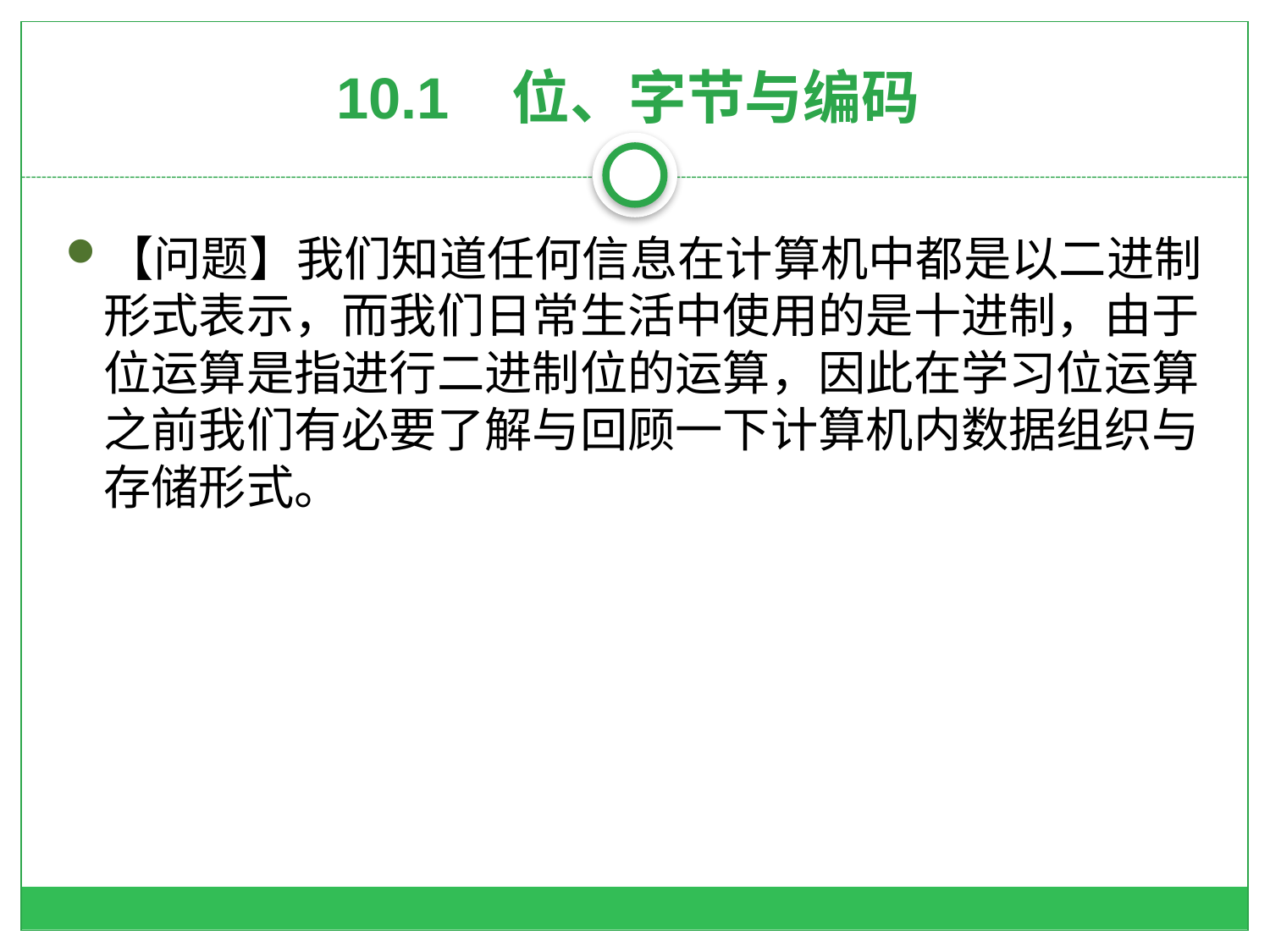

# 10.1   位、字节与编码
【问题】我们知道任何信息在计算机中都是以二进制形式表示，而我们日常生活中使用的是十进制，由于位运算是指进行二进制位的运算，因此在学习位运算之前我们有必要了解与回顾一下计算机内数据组织与存储形式。